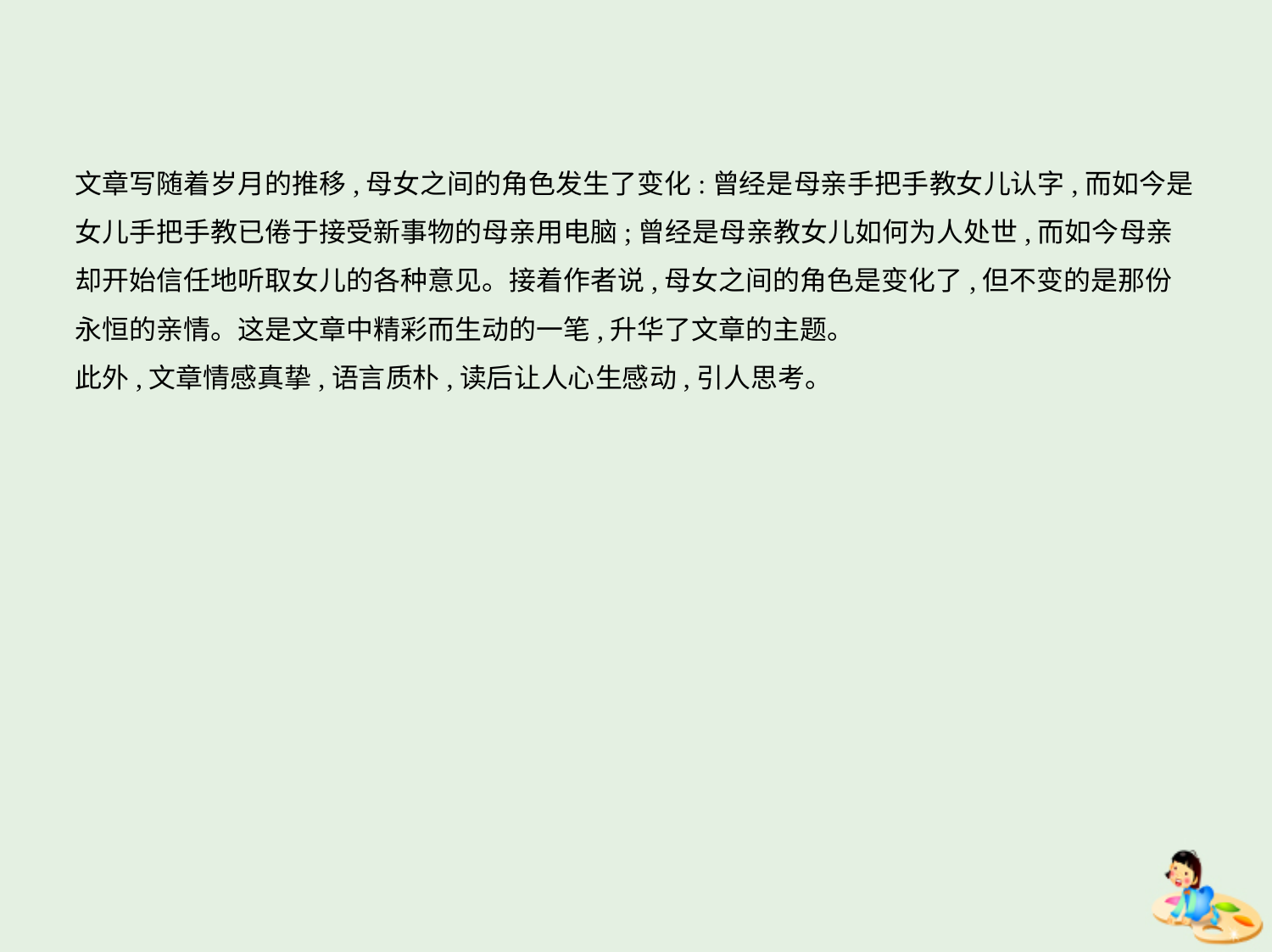

文章写随着岁月的推移,母女之间的角色发生了变化:曾经是母亲手把手教女儿认字,而如今是
女儿手把手教已倦于接受新事物的母亲用电脑;曾经是母亲教女儿如何为人处世,而如今母亲
却开始信任地听取女儿的各种意见。接着作者说,母女之间的角色是变化了,但不变的是那份
永恒的亲情。这是文章中精彩而生动的一笔,升华了文章的主题。
此外,文章情感真挚,语言质朴,读后让人心生感动,引人思考。